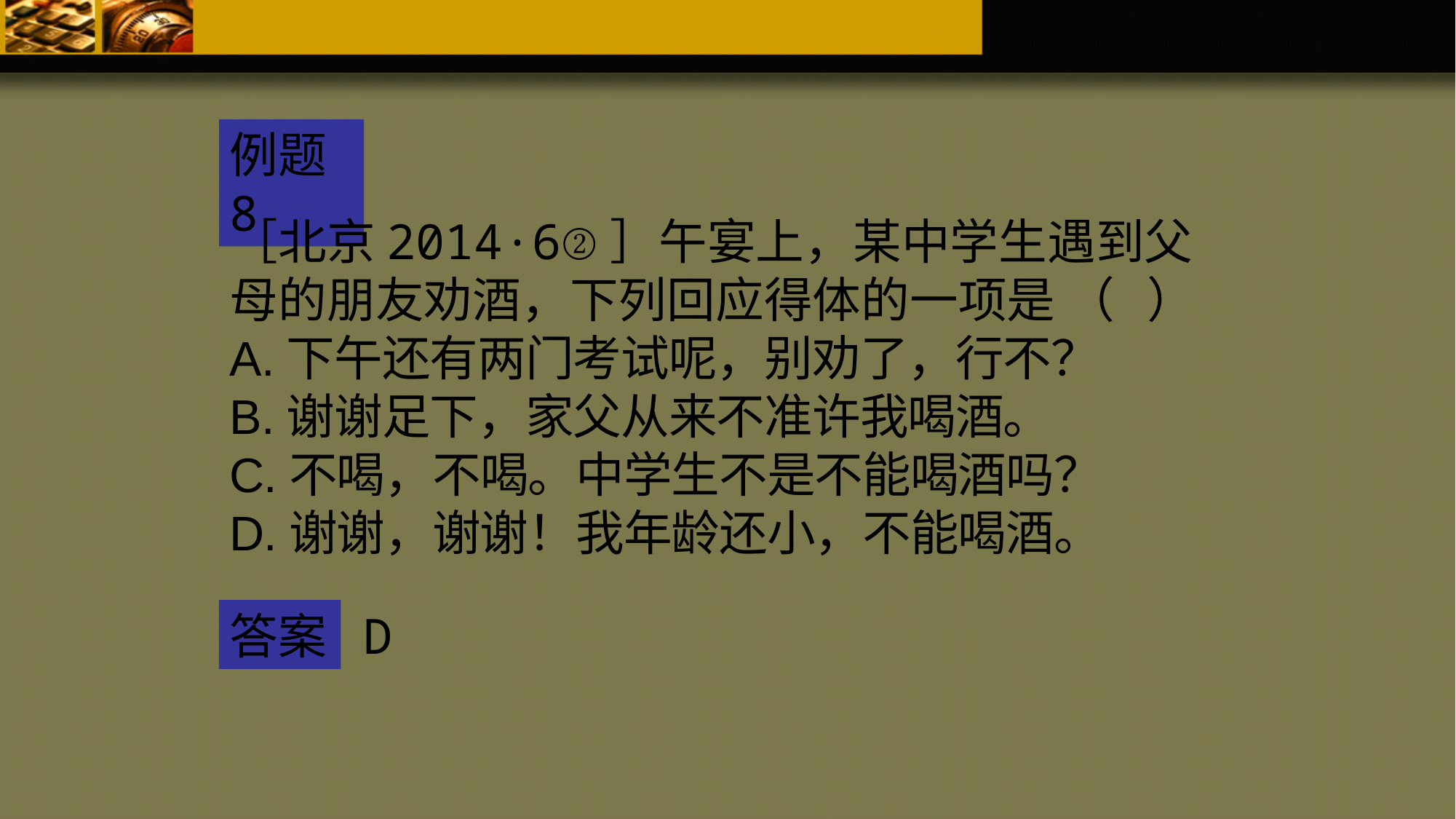

例题8
［北京2014·6②］午宴上，某中学生遇到父母的朋友劝酒，下列回应得体的一项是 （   ）
A.下午还有两门考试呢，别劝了，行不？
B.谢谢足下，家父从来不准许我喝酒。
C.不喝，不喝。中学生不是不能喝酒吗？
D.谢谢，谢谢！我年龄还小，不能喝酒。
D
答案